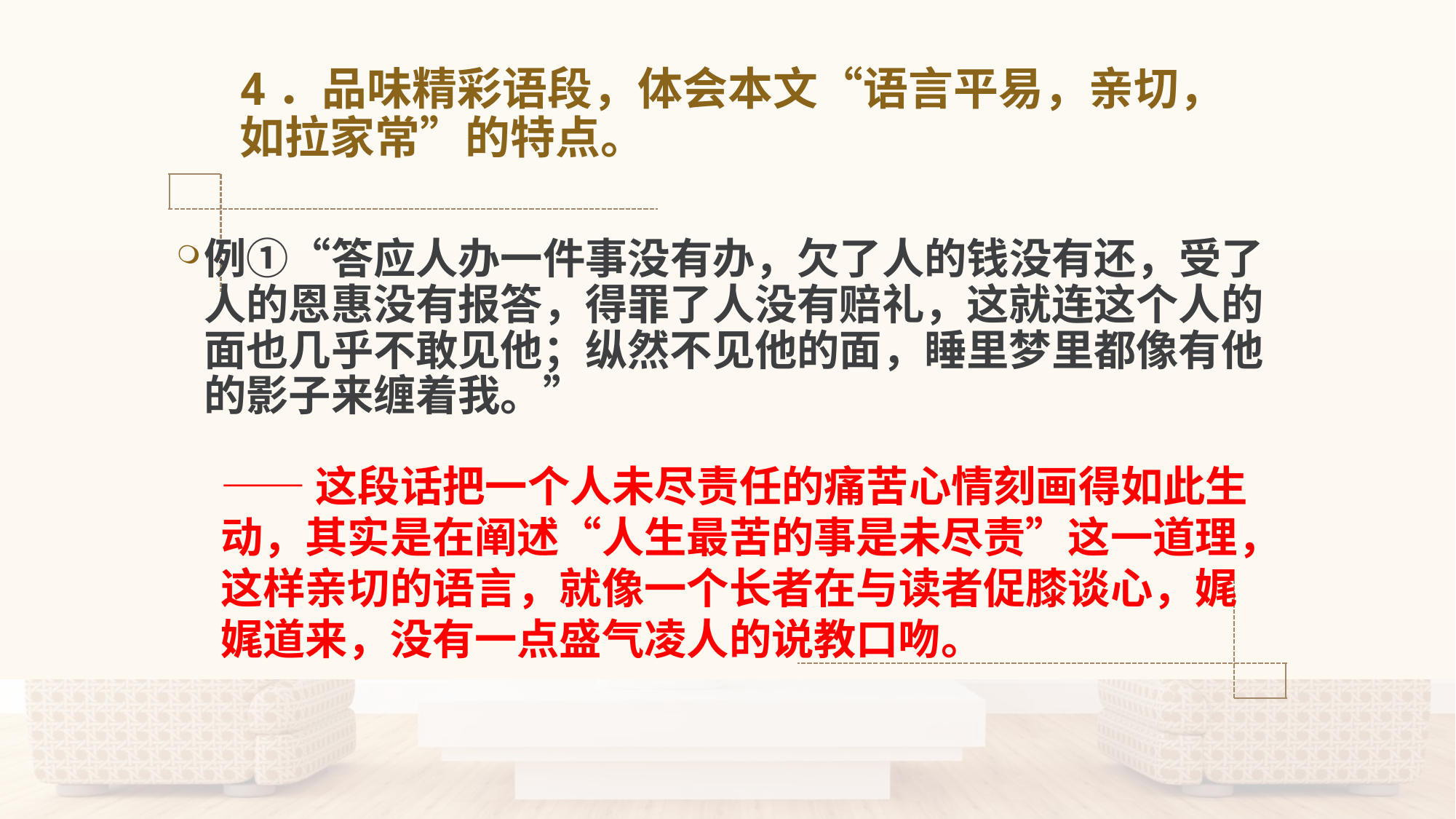

# 4．品味精彩语段，体会本文“语言平易，亲切，如拉家常”的特点。
例①“答应人办一件事没有办，欠了人的钱没有还，受了人的恩惠没有报答，得罪了人没有赔礼，这就连这个人的面也几乎不敢见他；纵然不见他的面，睡里梦里都像有他的影子来缠着我。”

——这段话把一个人未尽责任的痛苦心情刻画得如此生动，其实是在阐述“人生最苦的事是未尽责”这一道理，这样亲切的语言，就像一个长者在与读者促膝谈心，娓娓道来，没有一点盛气凌人的说教口吻。